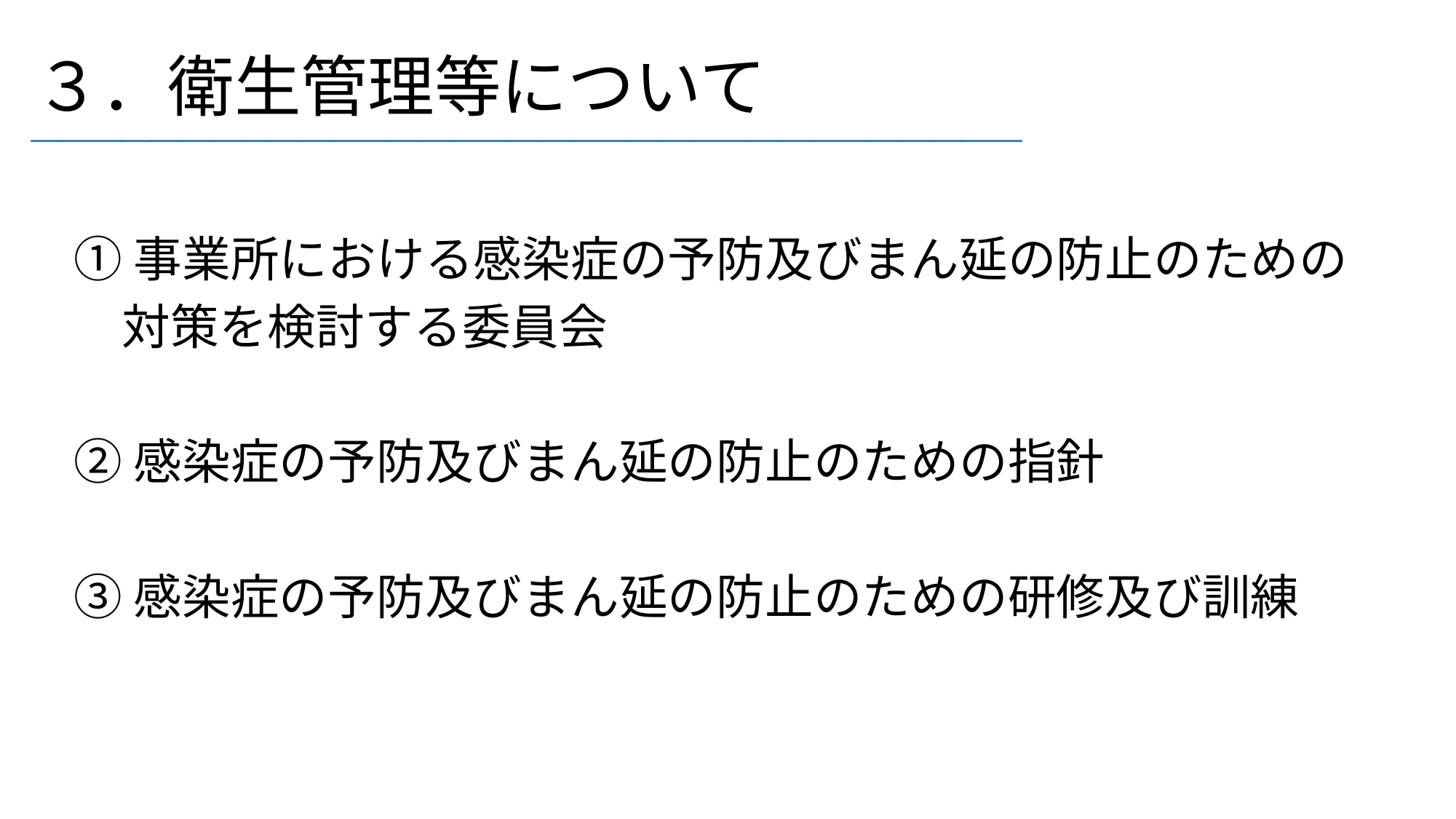

# ３．衛生管理等について
_________________________________
①事業所における感染症の予防及びまん延の防止のための
　対策を検討する委員会

②感染症の予防及びまん延の防止のための指針

③感染症の予防及びまん延の防止のための研修及び訓練